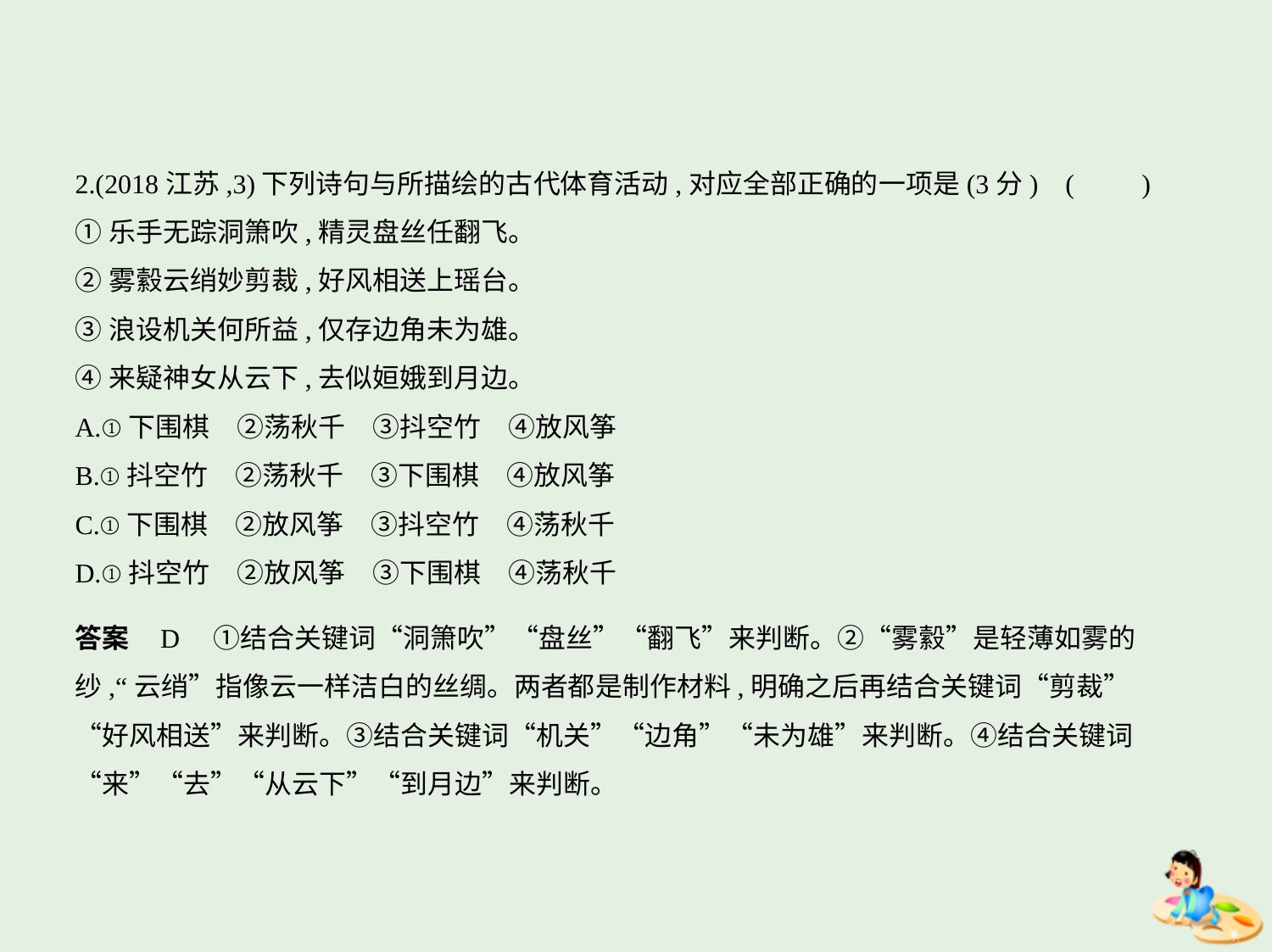

2.(2018江苏,3)下列诗句与所描绘的古代体育活动,对应全部正确的一项是(3分) (　　)
①乐手无踪洞箫吹,精灵盘丝任翻飞。
②雾縠云绡妙剪裁,好风相送上瑶台。
③浪设机关何所益,仅存边角未为雄。
④来疑神女从云下,去似姮娥到月边。
A.①下围棋　②荡秋千　③抖空竹　④放风筝
B.①抖空竹　②荡秋千　③下围棋　④放风筝
C.①下围棋　②放风筝　③抖空竹　④荡秋千
D.①抖空竹　②放风筝　③下围棋　④荡秋千
答案    D　①结合关键词“洞箫吹”“盘丝”“翻飞”来判断。②“雾縠”是轻薄如雾的
纱,“云绡”指像云一样洁白的丝绸。两者都是制作材料,明确之后再结合关键词“剪裁”
“好风相送”来判断。③结合关键词“机关”“边角”“未为雄”来判断。④结合关键词
“来”“去”“从云下”“到月边”来判断。